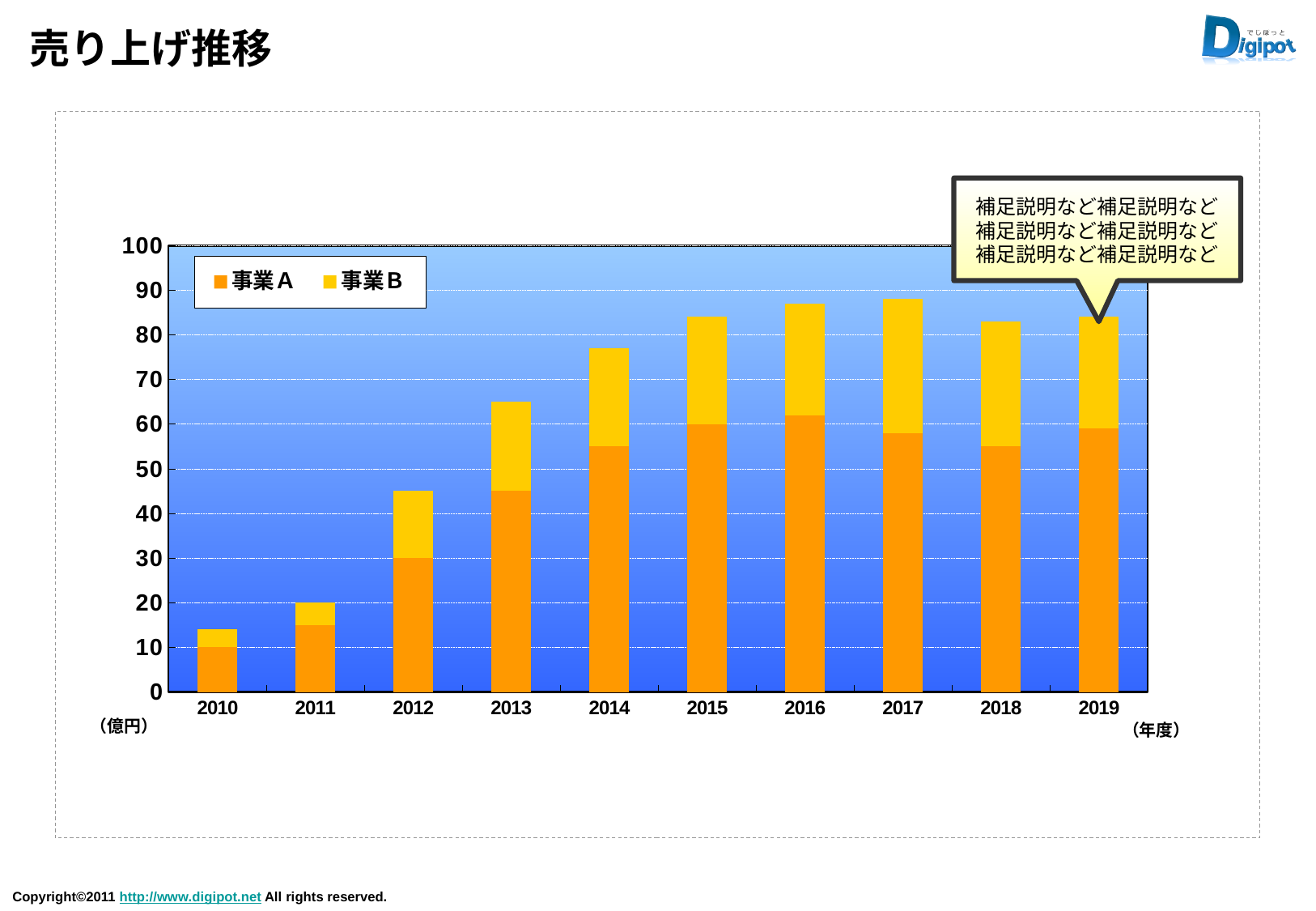

# 売り上げ推移

### Chart

| Category | 事業Ａ | 事業Ｂ |
|---|---|---|
| 2010 | 10.0 | 4.0 |
| 2011 | 15.0 | 5.0 |
| 2012 | 30.0 | 15.0 |
| 2013 | 45.0 | 20.0 |
| 2014 | 55.0 | 22.0 |
| 2015 | 60.0 | 24.0 |
| 2016 | 62.0 | 25.0 |
| 2017 | 58.0 | 30.0 |
| 2018 | 55.0 | 28.0 |
| 2019 | 59.0 | 25.0 |
補足説明など補足説明など補足説明など補足説明など補足説明など補足説明など
（億円）
（年度）